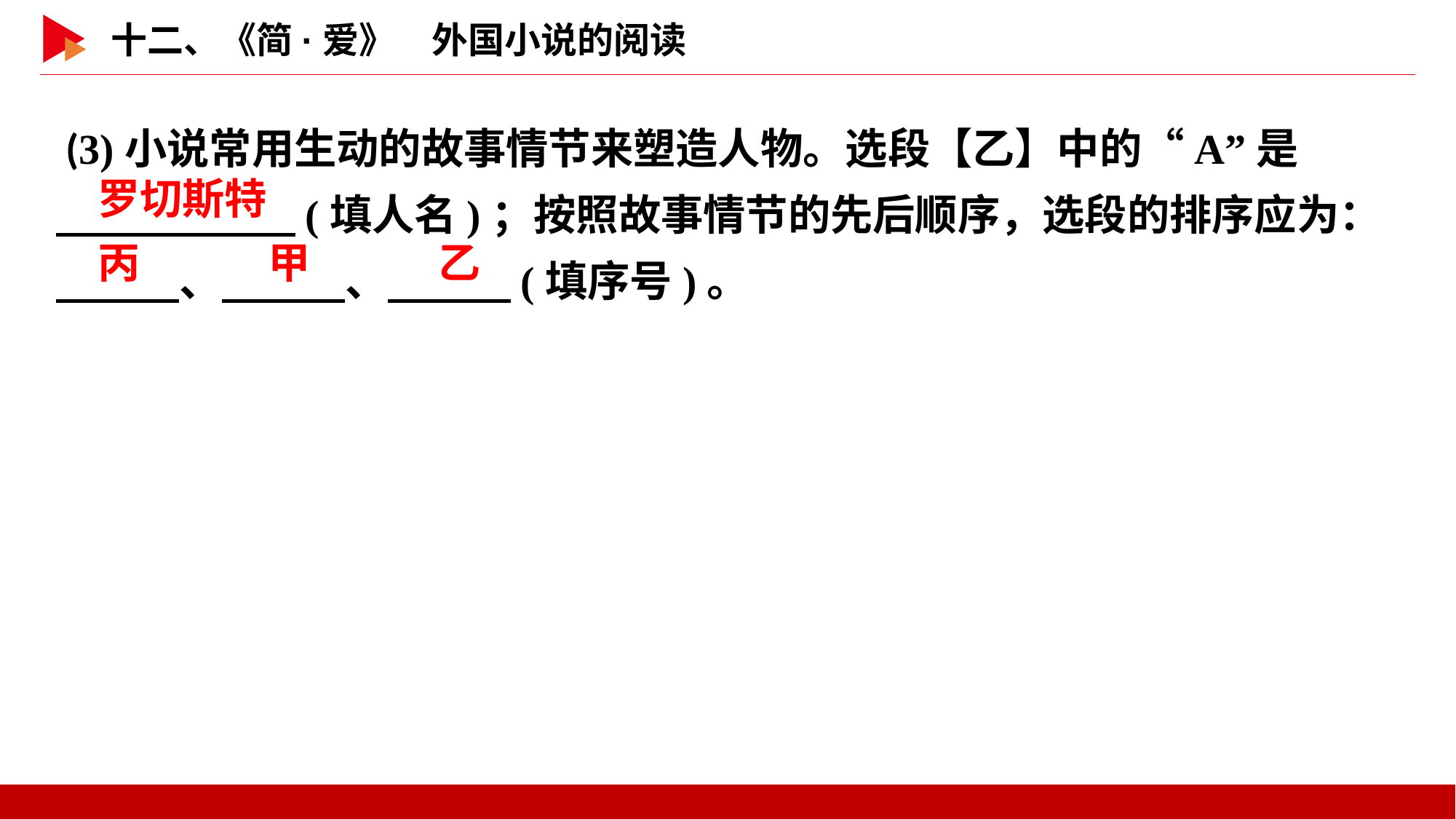

(3)小说常用生动的故事情节来塑造人物。选段【乙】中的“A”是
　                　(填人名)；按照故事情节的先后顺序，选段的排序应为：
　    　、　    　、　    　(填序号)。
罗切斯特
丙
甲
乙